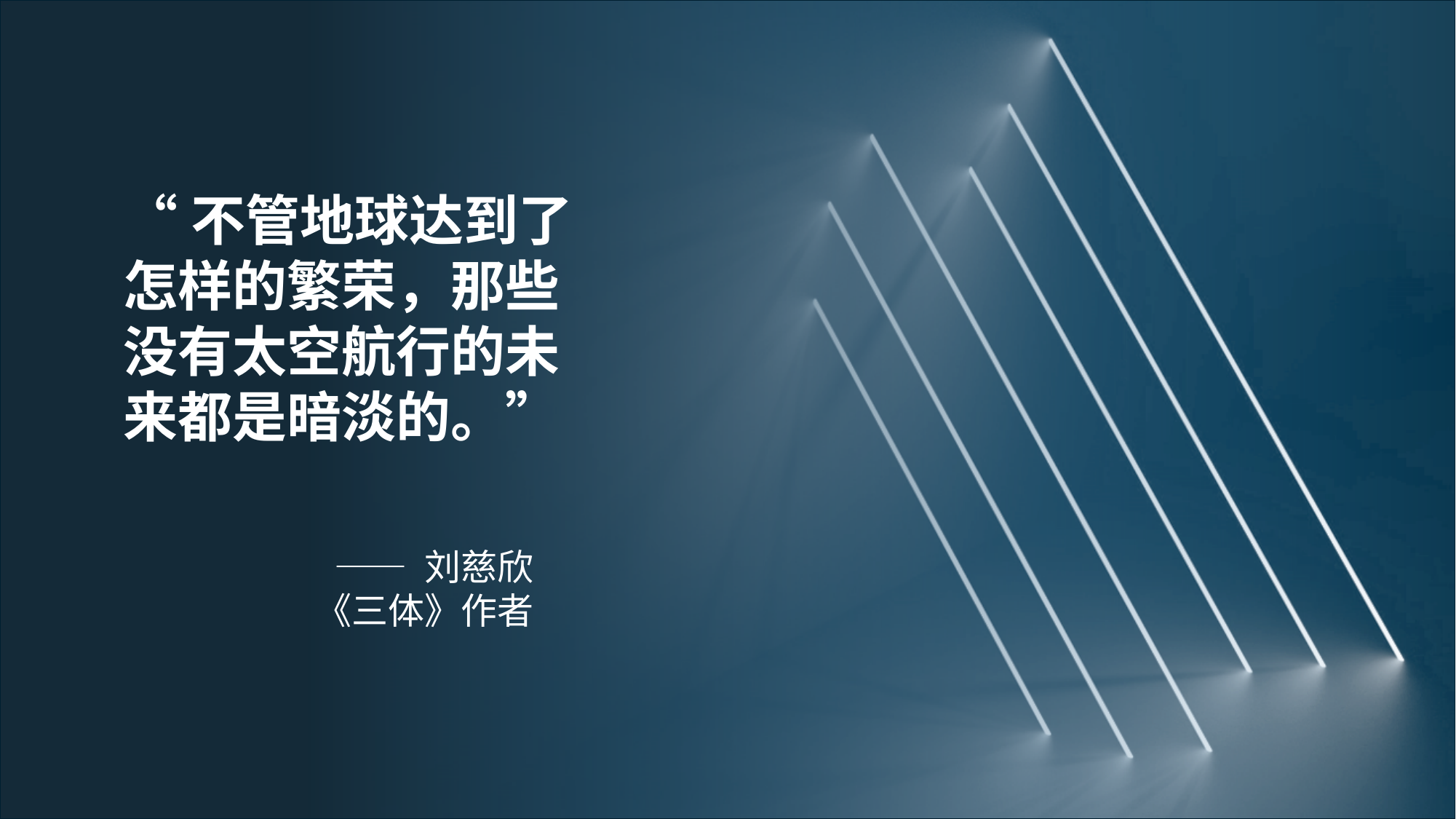

“不管地球达到了
怎样的繁荣，那些
没有太空航行的未
来都是暗淡的。”
—— 刘慈欣
 《三体》作者